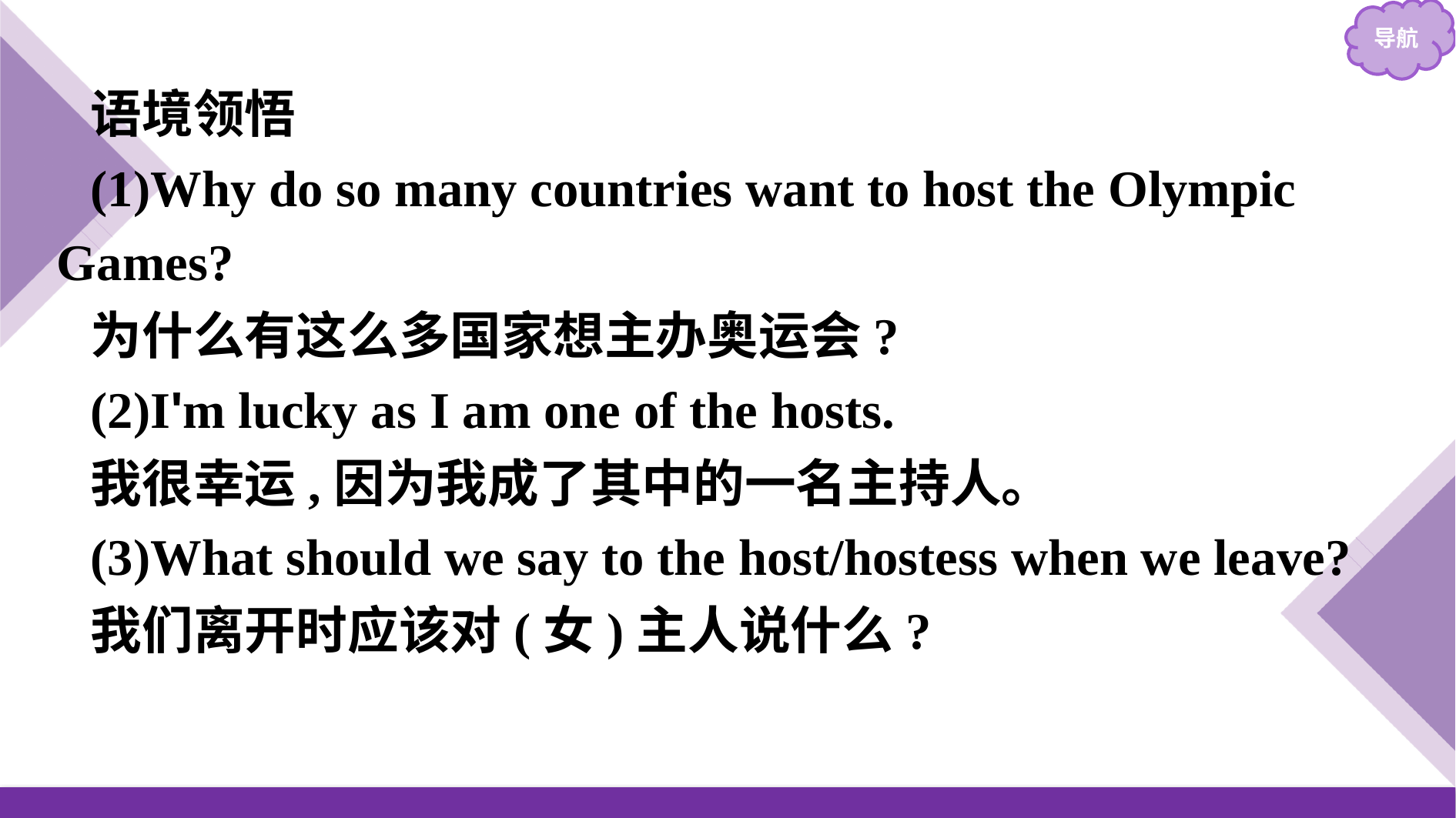

语境领悟
(1)Why do so many countries want to host the Olympic Games?
为什么有这么多国家想主办奥运会?
(2)I'm lucky as I am one of the hosts.
我很幸运,因为我成了其中的一名主持人。
(3)What should we say to the host/hostess when we leave?
我们离开时应该对(女)主人说什么?